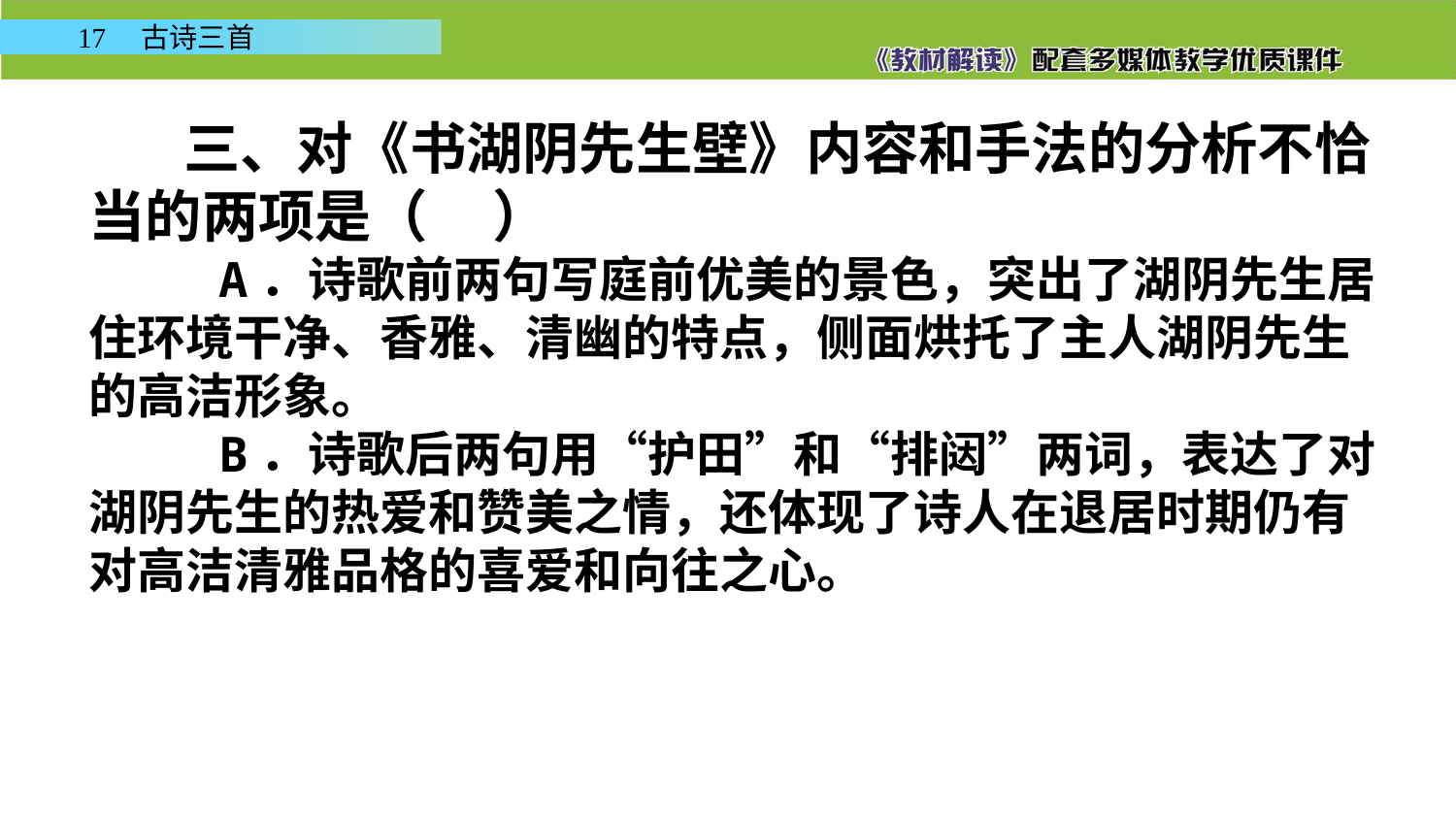

三、对《书湖阴先生壁》内容和手法的分析不恰当的两项是（     ）
   A．诗歌前两句写庭前优美的景色，突出了湖阴先生居住环境干净、香雅、清幽的特点，侧面烘托了主人湖阴先生的高洁形象。
   B．诗歌后两句用“护田”和“排闼”两词，表达了对湖阴先生的热爱和赞美之情，还体现了诗人在退居时期仍有对高洁清雅品格的喜爱和向往之心。